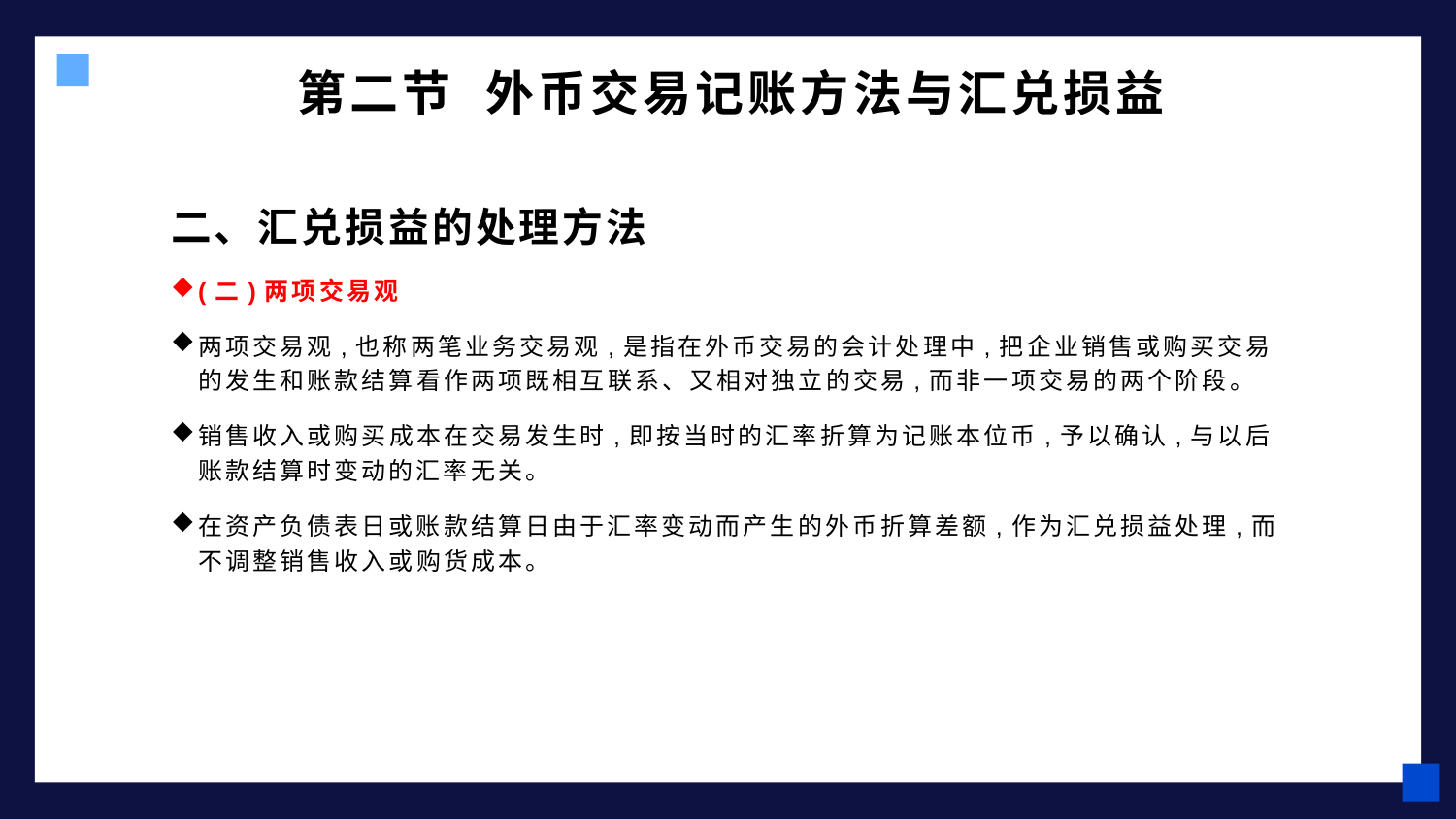

# 第二节  外币交易记账方法与汇兑损益
二、汇兑损益的处理方法
(二)两项交易观
两项交易观,也称两笔业务交易观,是指在外币交易的会计处理中,把企业销售或购买交易的发生和账款结算看作两项既相互联系、又相对独立的交易,而非一项交易的两个阶段。
销售收入或购买成本在交易发生时,即按当时的汇率折算为记账本位币,予以确认,与以后账款结算时变动的汇率无关。
在资产负债表日或账款结算日由于汇率变动而产生的外币折算差额,作为汇兑损益处理,而不调整销售收入或购货成本。